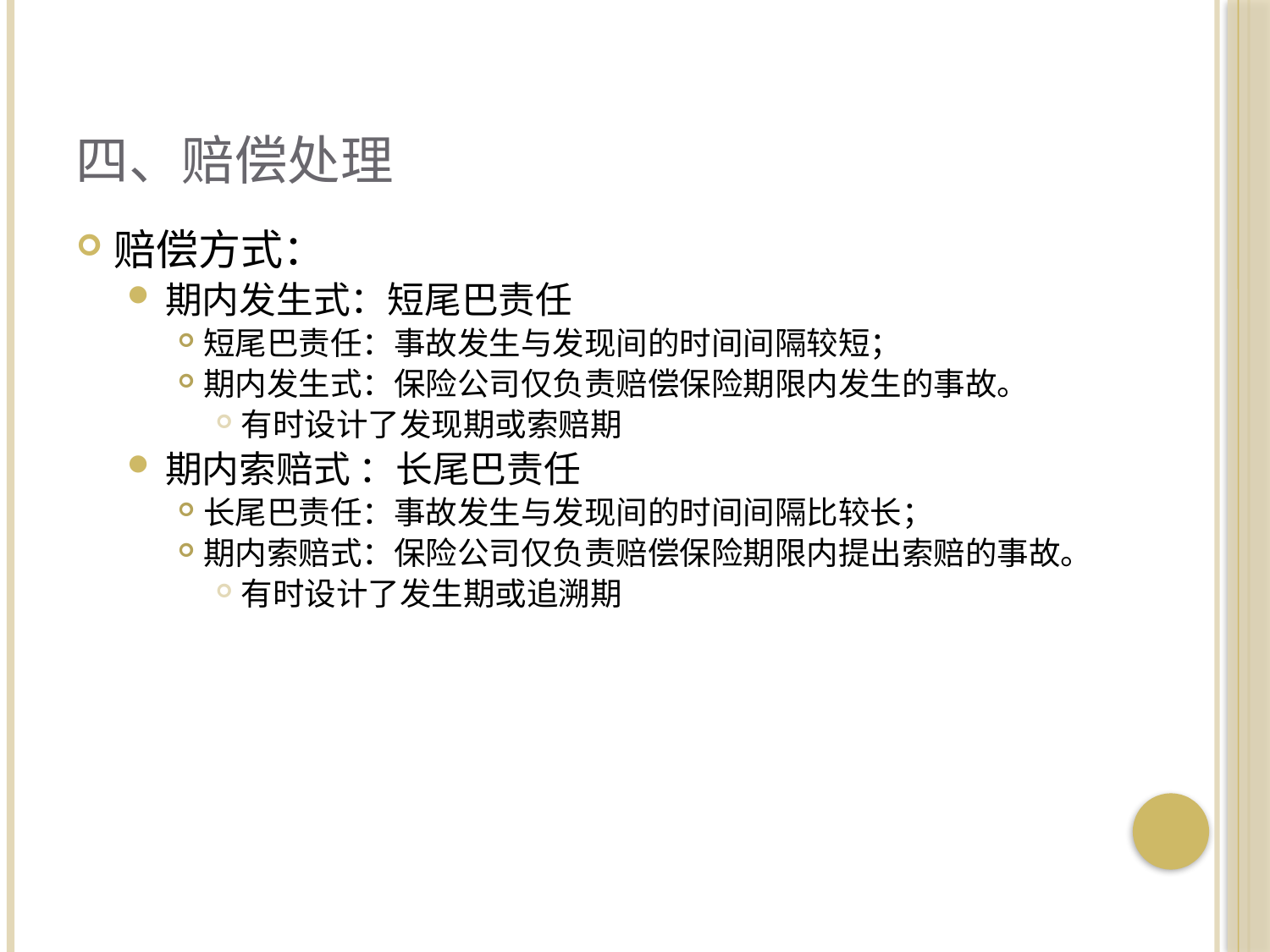

# 四、赔偿处理
赔偿方式：
期内发生式：短尾巴责任
短尾巴责任：事故发生与发现间的时间间隔较短；
期内发生式：保险公司仅负责赔偿保险期限内发生的事故。
有时设计了发现期或索赔期
期内索赔式 ：长尾巴责任
长尾巴责任：事故发生与发现间的时间间隔比较长；
期内索赔式：保险公司仅负责赔偿保险期限内提出索赔的事故。
有时设计了发生期或追溯期